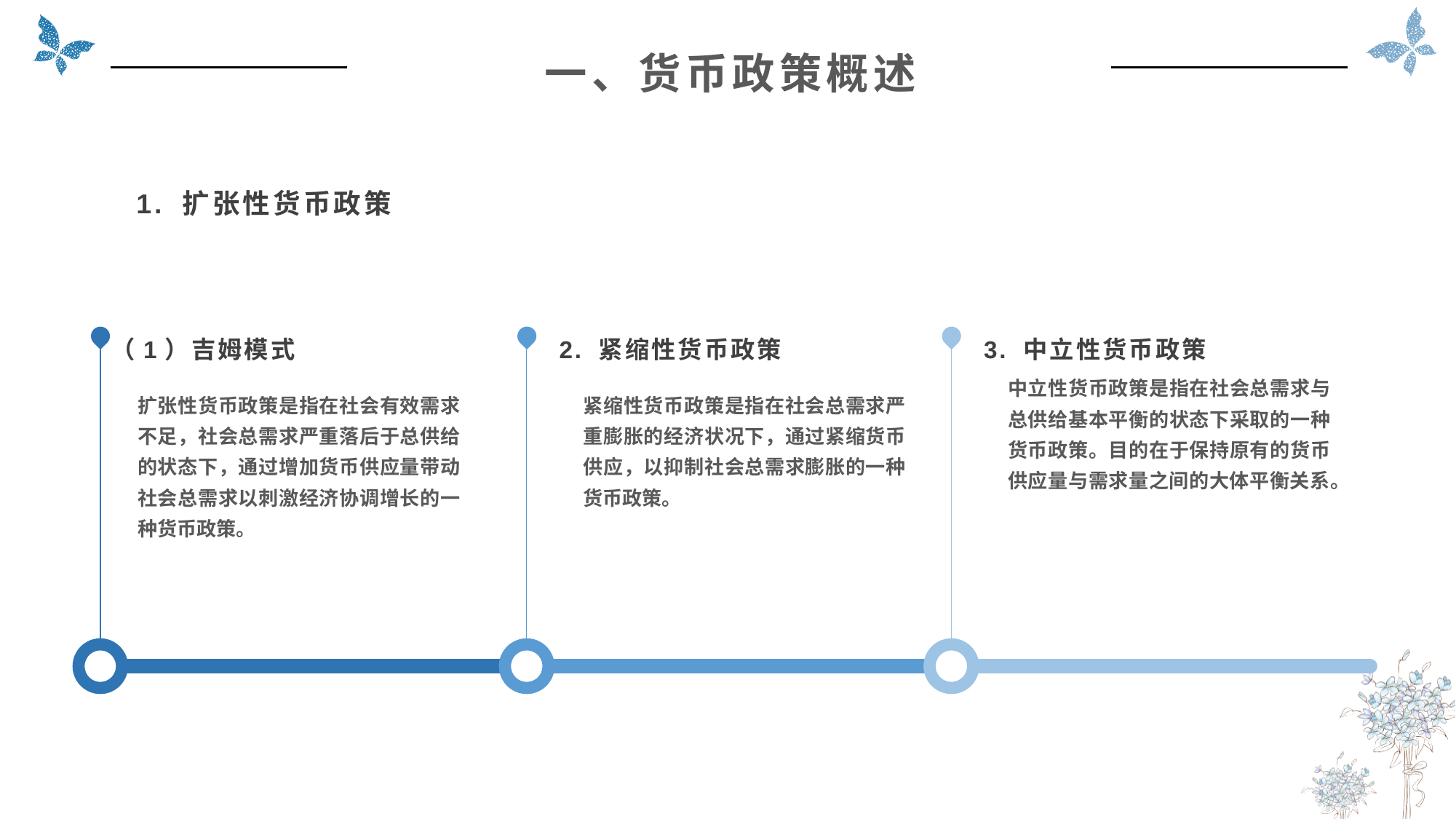

一、货币政策概述
1. 扩张性货币政策
（1）吉姆模式
扩张性货币政策是指在社会有效需求不足，社会总需求严重落后于总供给的状态下，通过增加货币供应量带动社会总需求以刺激经济协调增长的一种货币政策。
2. 紧缩性货币政策
紧缩性货币政策是指在社会总需求严重膨胀的经济状况下，通过紧缩货币供应，以抑制社会总需求膨胀的一种货币政策。
3. 中立性货币政策
中立性货币政策是指在社会总需求与总供给基本平衡的状态下采取的一种货币政策。目的在于保持原有的货币供应量与需求量之间的大体平衡关系。